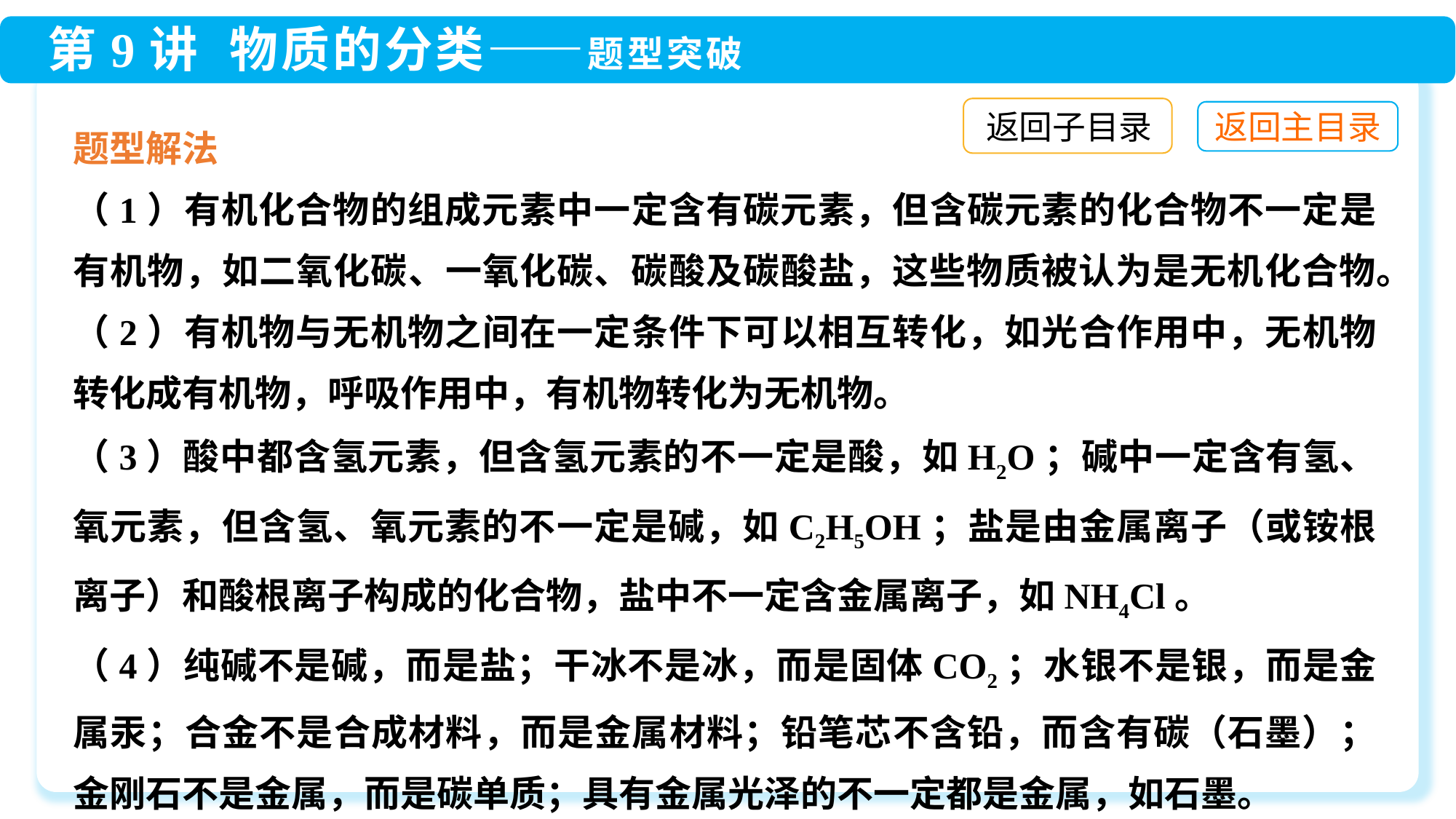

题型解法
（1）有机化合物的组成元素中一定含有碳元素，但含碳元素的化合物不一定是有机物，如二氧化碳、一氧化碳、碳酸及碳酸盐，这些物质被认为是无机化合物。
（2）有机物与无机物之间在一定条件下可以相互转化，如光合作用中，无机物转化成有机物，呼吸作用中，有机物转化为无机物。
（3）酸中都含氢元素，但含氢元素的不一定是酸，如H2O；碱中一定含有氢、氧元素，但含氢、氧元素的不一定是碱，如C2H5OH；盐是由金属离子（或铵根离子）和酸根离子构成的化合物，盐中不一定含金属离子，如NH4Cl。
（4）纯碱不是碱，而是盐；干冰不是冰，而是固体CO2；水银不是银，而是金属汞；合金不是合成材料，而是金属材料；铅笔芯不含铅，而含有碳（石墨）；金刚石不是金属，而是碳单质；具有金属光泽的不一定都是金属，如石墨。

返回子目录